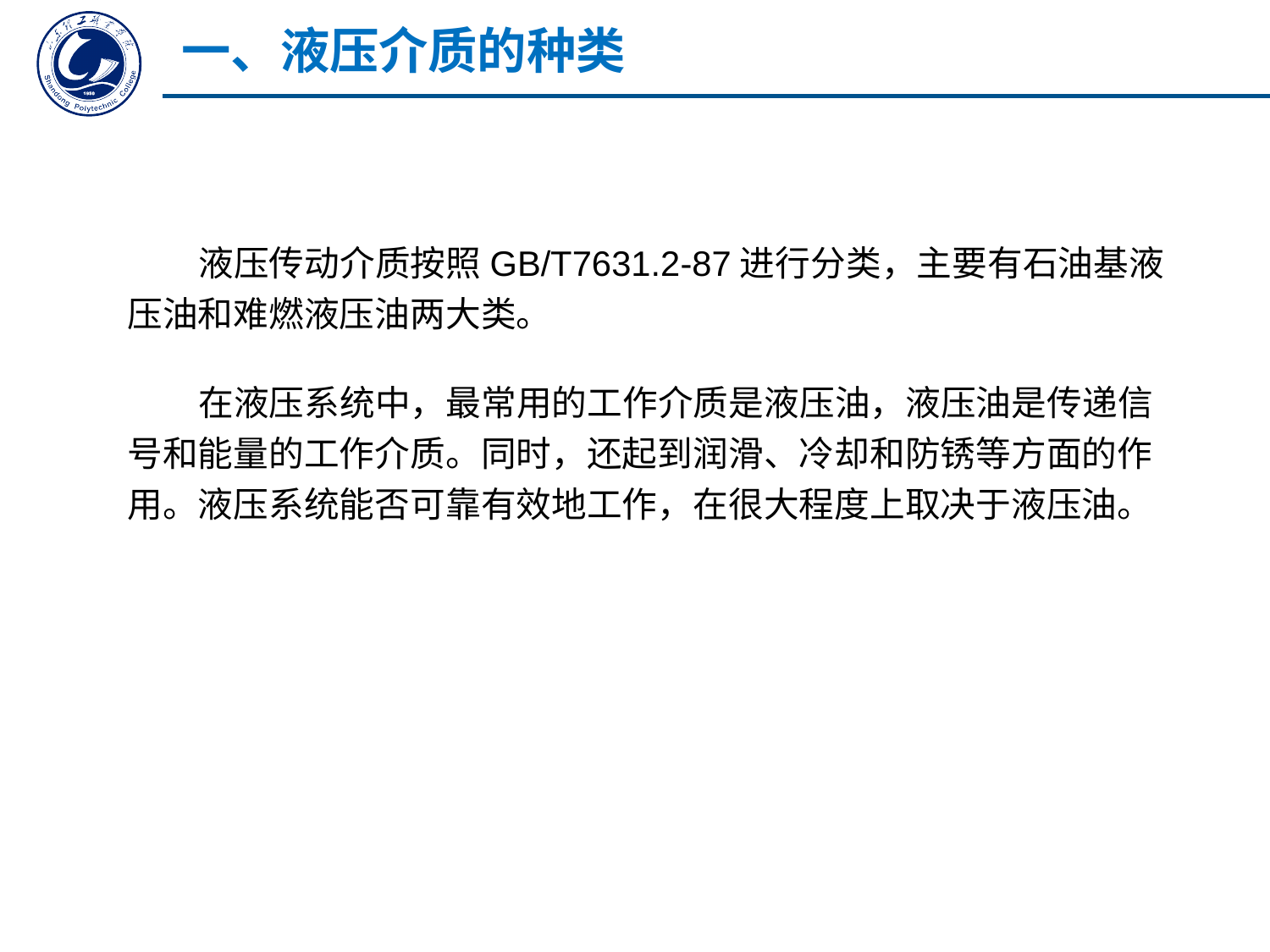

一、液压介质的种类
        液压传动介质按照GB/T7631.2-87进行分类，主要有石油基液压油和难燃液压油两大类。
        在液压系统中，最常用的工作介质是液压油，液压油是传递信号和能量的工作介质。同时，还起到润滑、冷却和防锈等方面的作用。液压系统能否可靠有效地工作，在很大程度上取决于液压油。